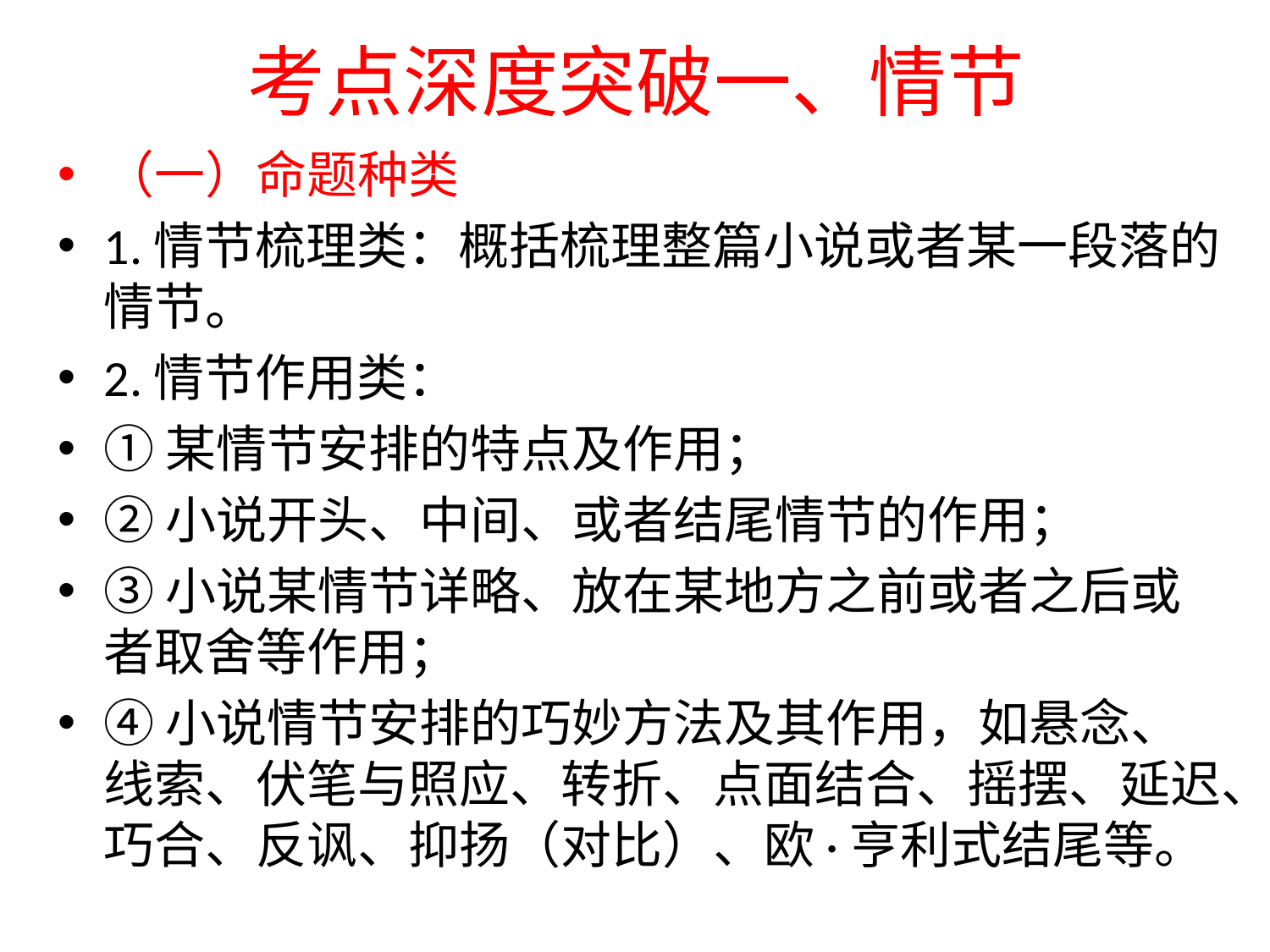

# 考点深度突破一、情节
（一）命题种类
1.情节梳理类：概括梳理整篇小说或者某一段落的情节。
2.情节作用类：
①某情节安排的特点及作用；
②小说开头、中间、或者结尾情节的作用；
③小说某情节详略、放在某地方之前或者之后或者取舍等作用；
④小说情节安排的巧妙方法及其作用，如悬念、线索、伏笔与照应、转折、点面结合、摇摆、延迟、巧合、反讽、抑扬（对比）、欧·亨利式结尾等。